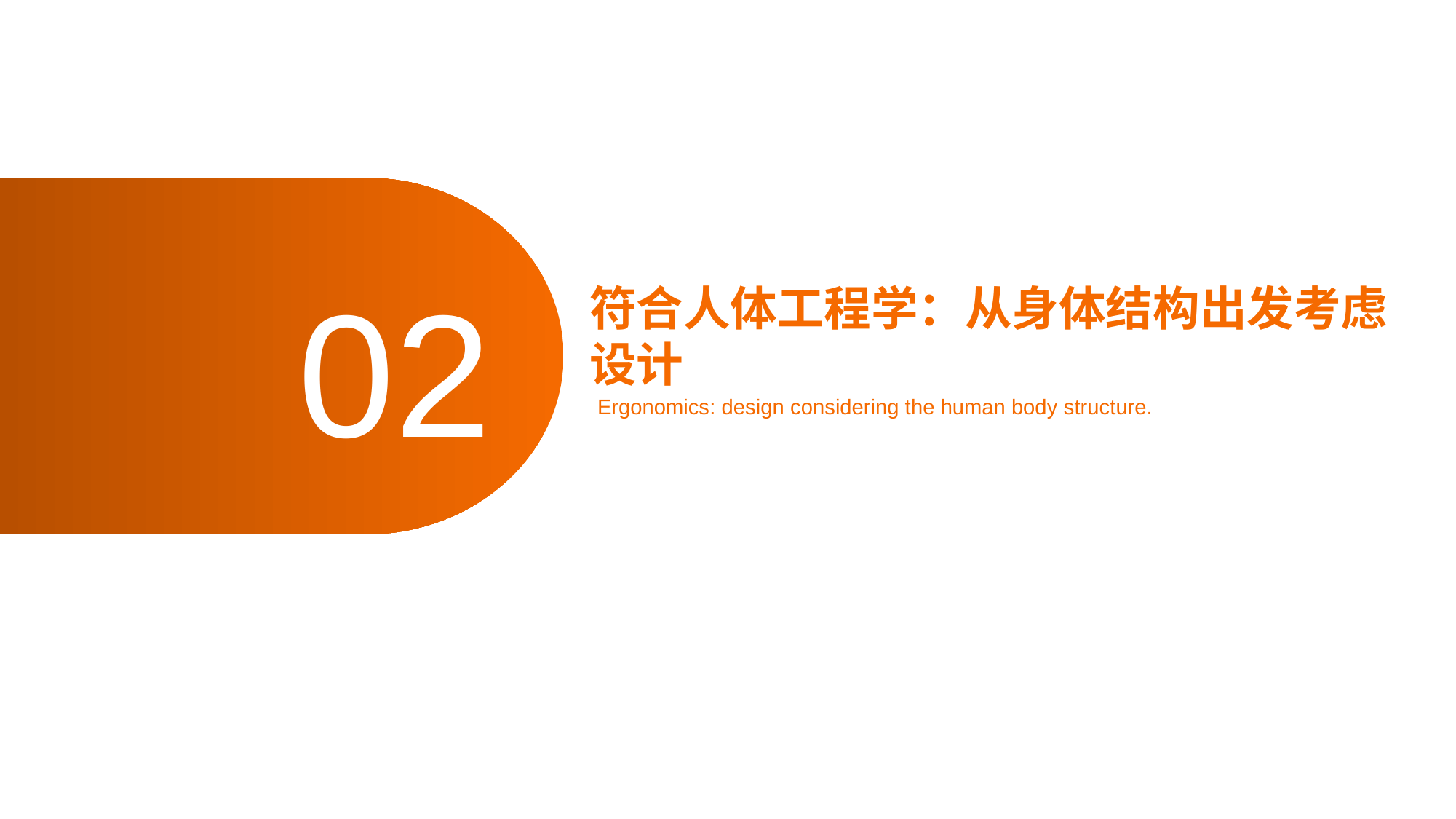

02
符合人体工程学：从身体结构出发考虑设计
Ergonomics: design considering the human body structure.